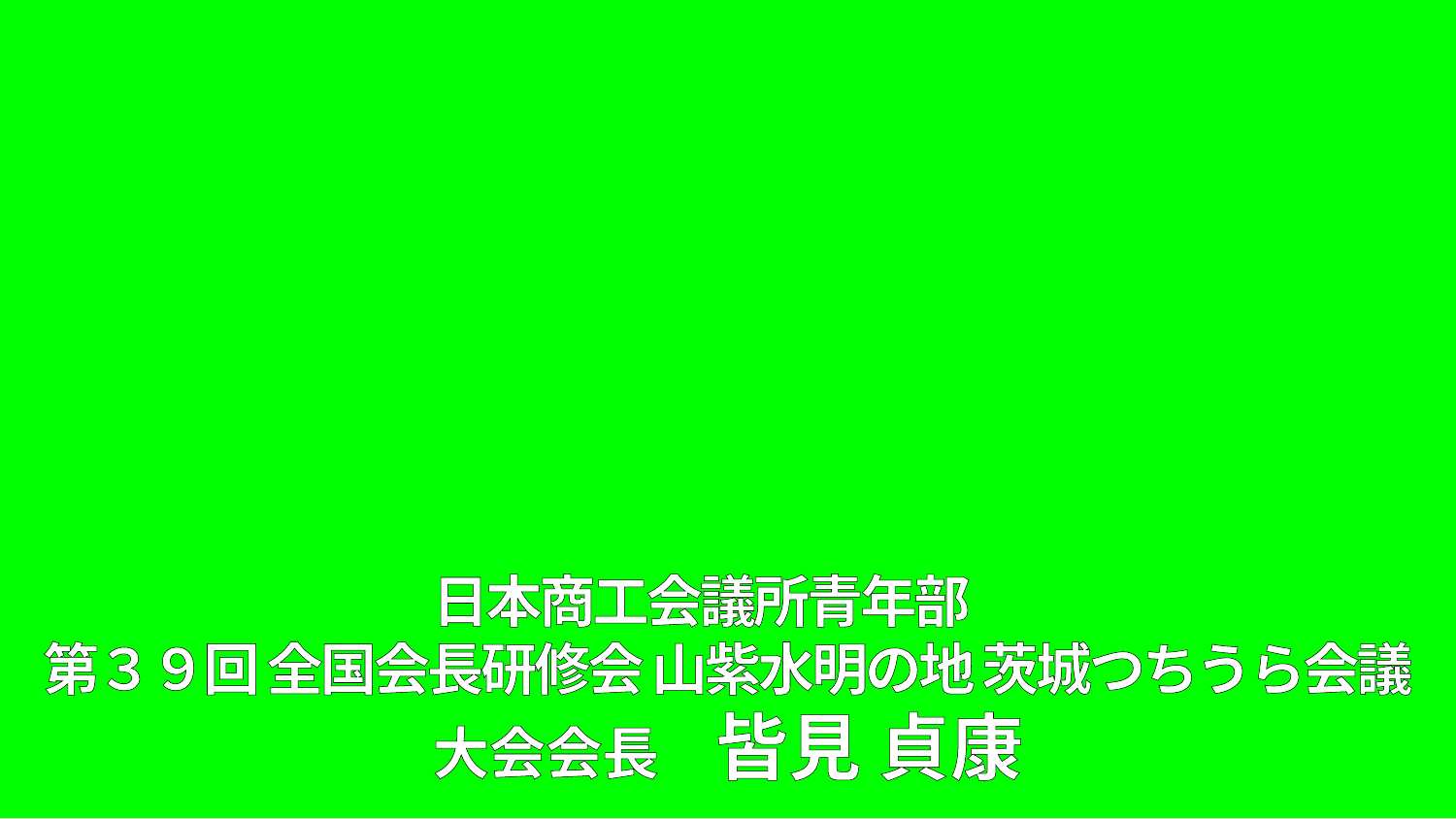

日本商工会議所青年部
第３９回 全国会長研修会 山紫水明の地 茨城つちうら会議
大会会長　皆見 貞康